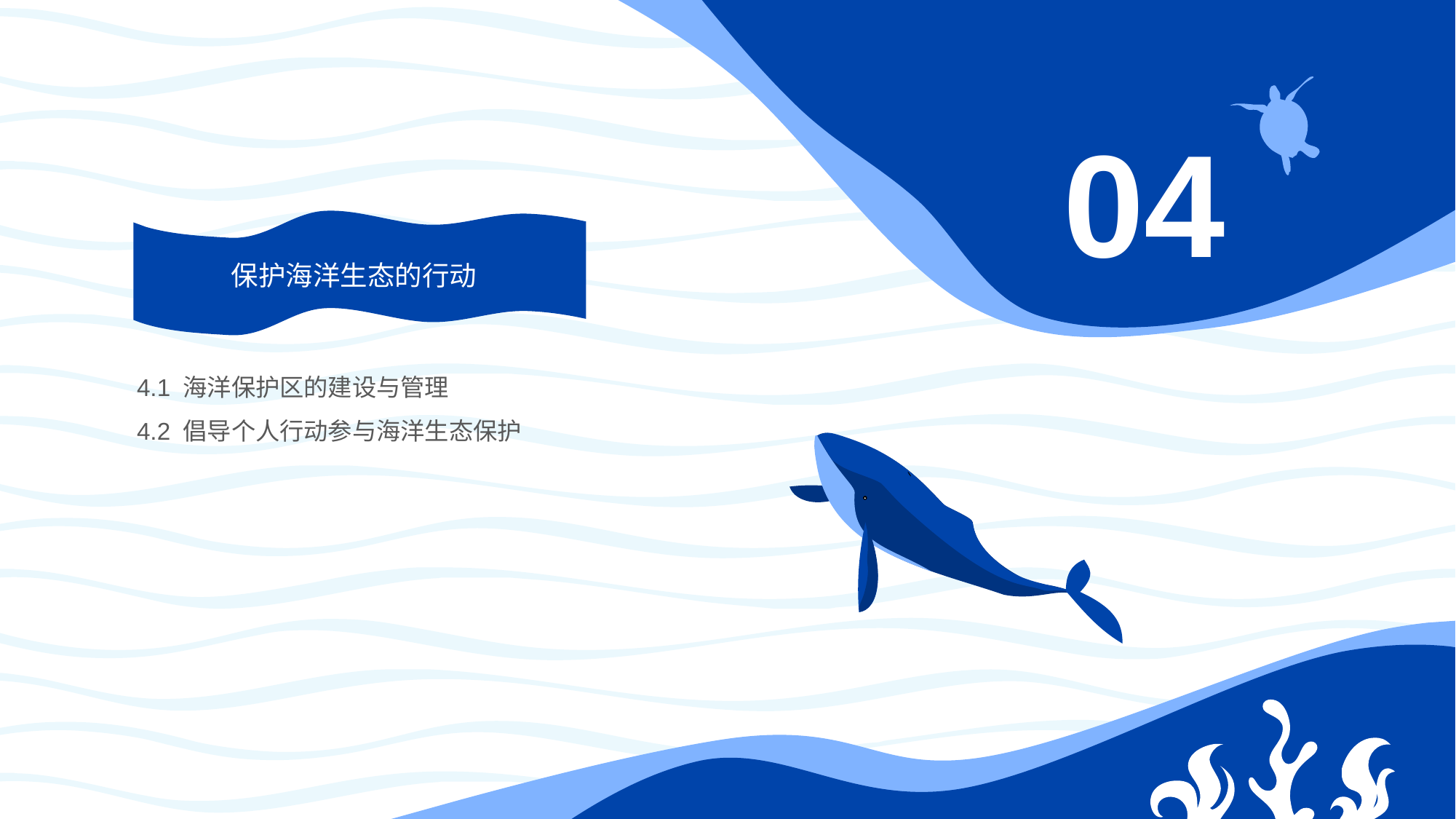

保
态

目录
生
护
04
洋
海

保护海洋生态的行动
4.1 海洋保护区的建设与管理
4.2 倡导个人行动参与海洋生态保护